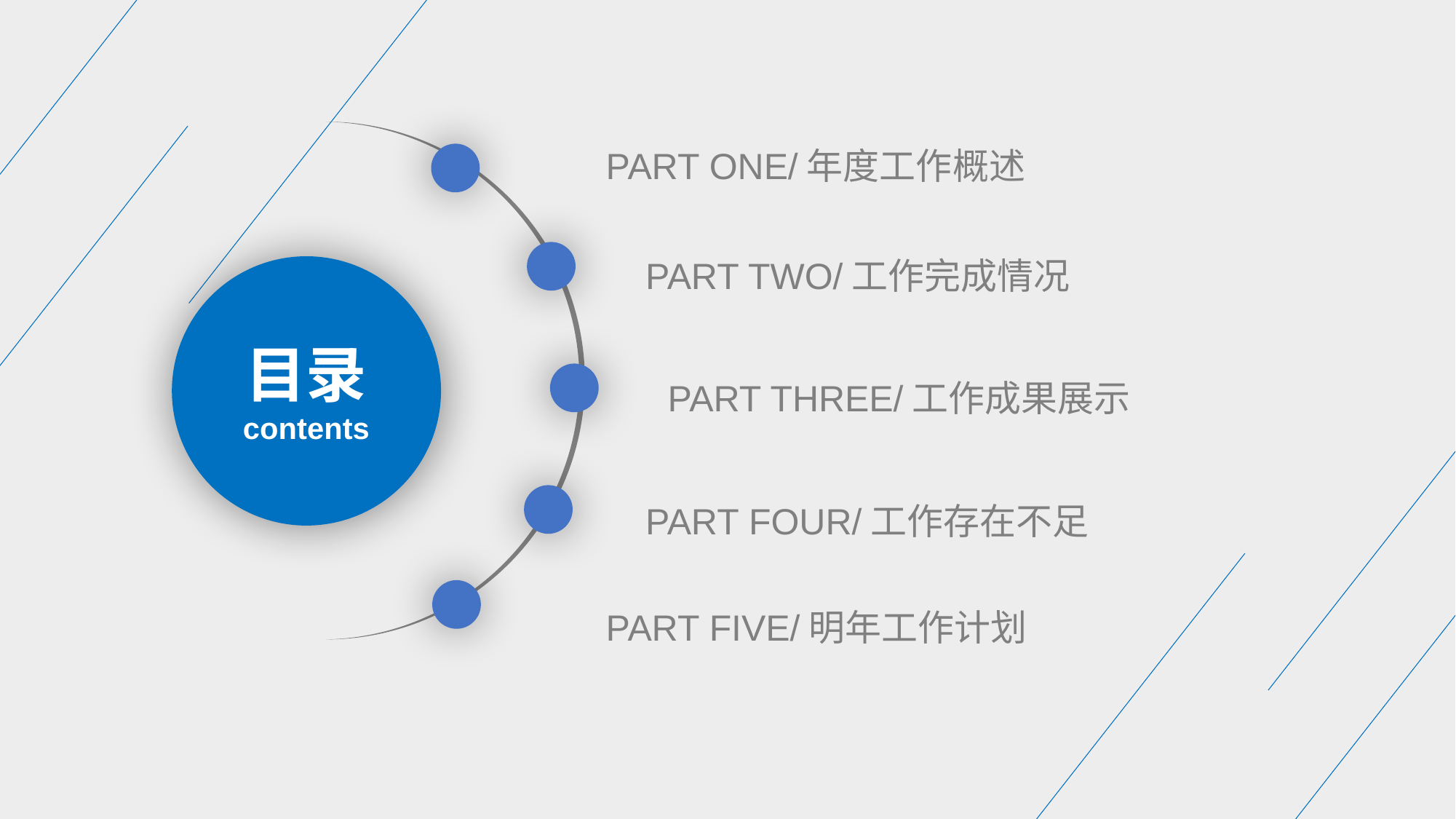

PART ONE/年度工作概述

PART TWO/工作完成情况

目录
contents
PART THREE/工作成果展示

PART FOUR/工作存在不足

PART FIVE/明年工作计划